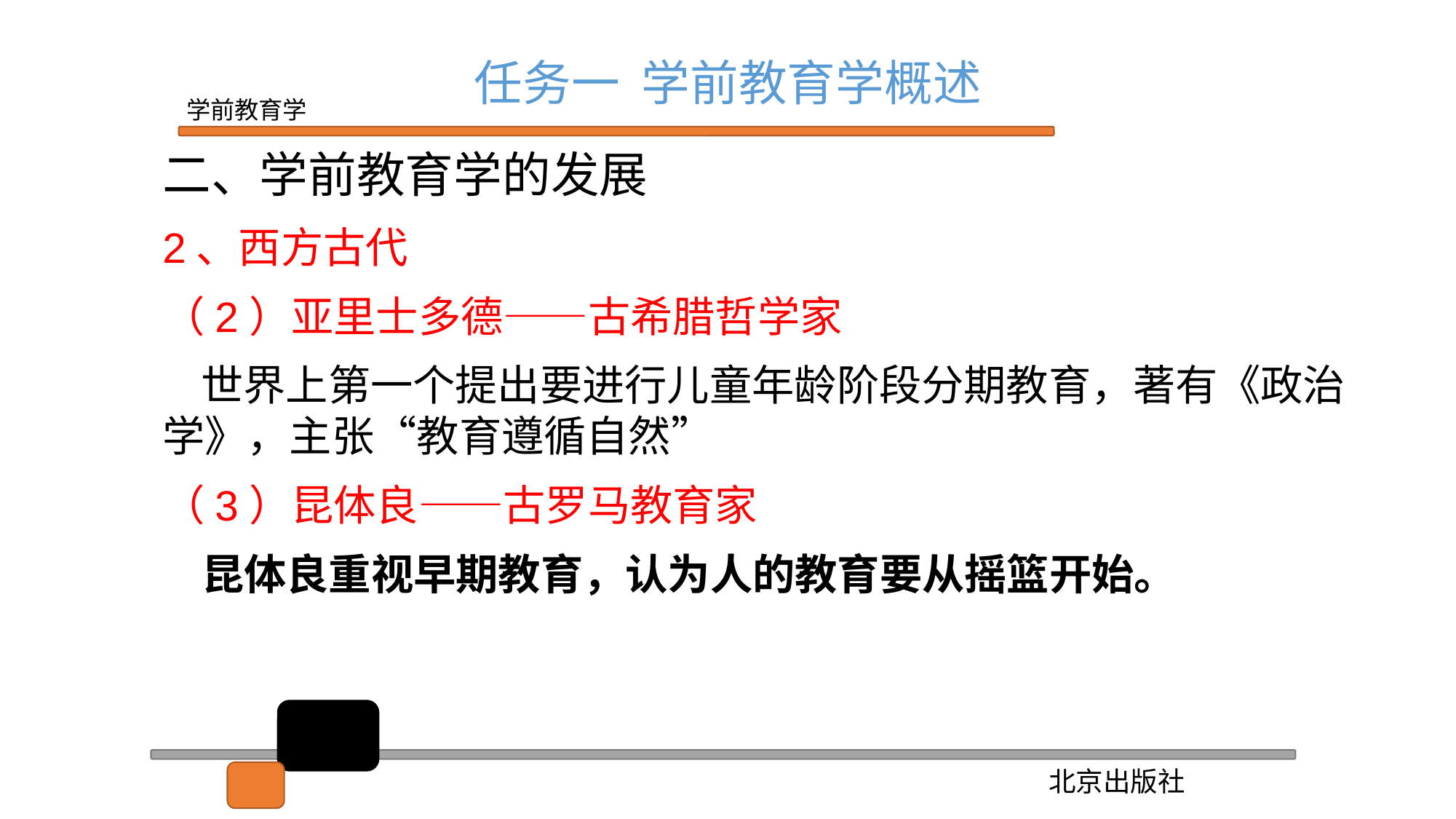

任务一  学前教育学概述
二、学前教育学的发展
2、西方古代
（2）亚里士多德——古希腊哲学家
   世界上第一个提出要进行儿童年龄阶段分期教育，著有《政治学》，主张“教育遵循自然”
（3）昆体良——古罗马教育家
   昆体良重视早期教育，认为人的教育要从摇篮开始。